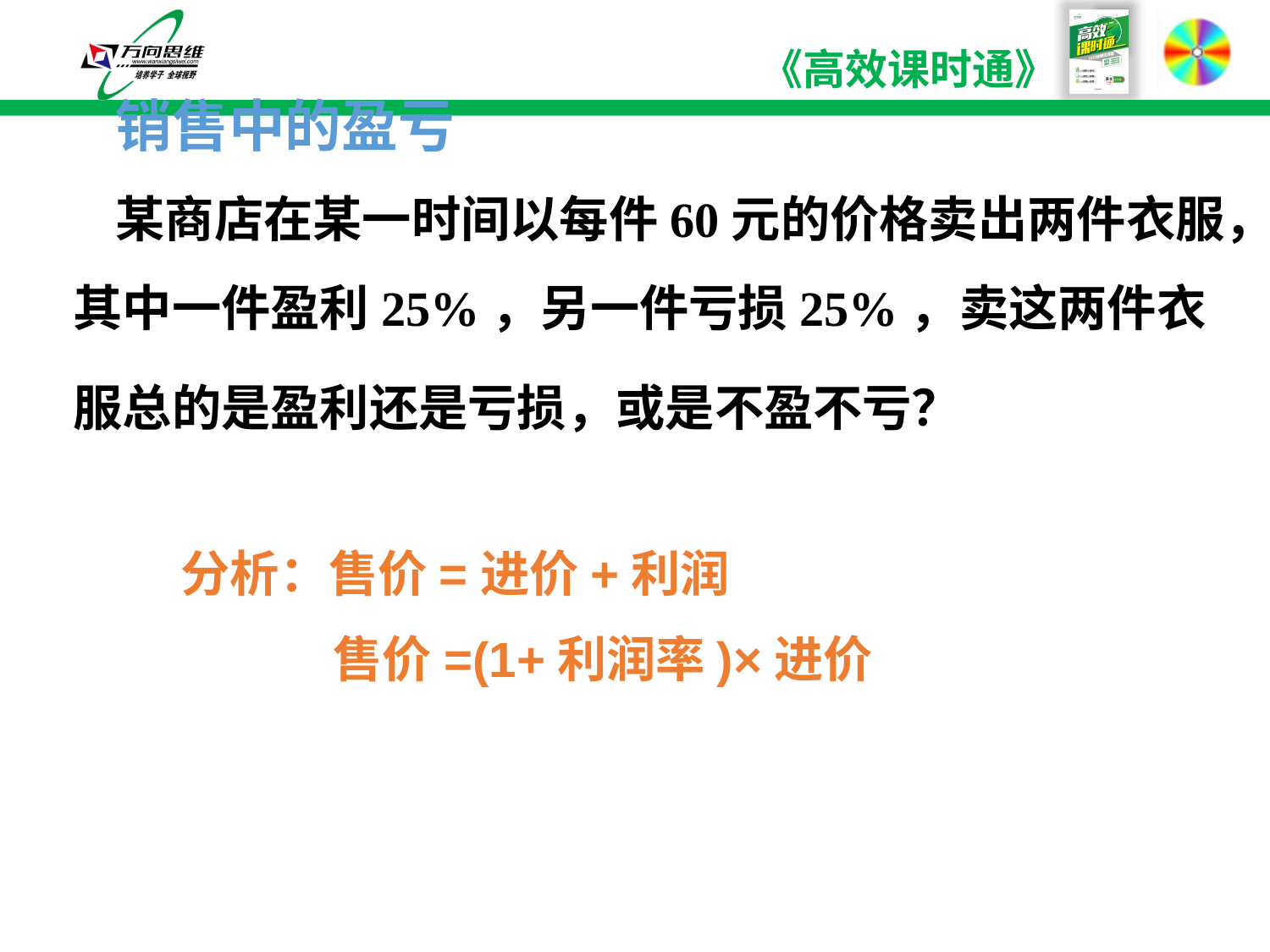

销售中的盈亏
某商店在某一时间以每件60元的价格卖出两件衣服，其中一件盈利25%，另一件亏损25%，卖这两件衣服总的是盈利还是亏损，或是不盈不亏？
分析：售价=进价+利润
售价=(1+利润率)×进价